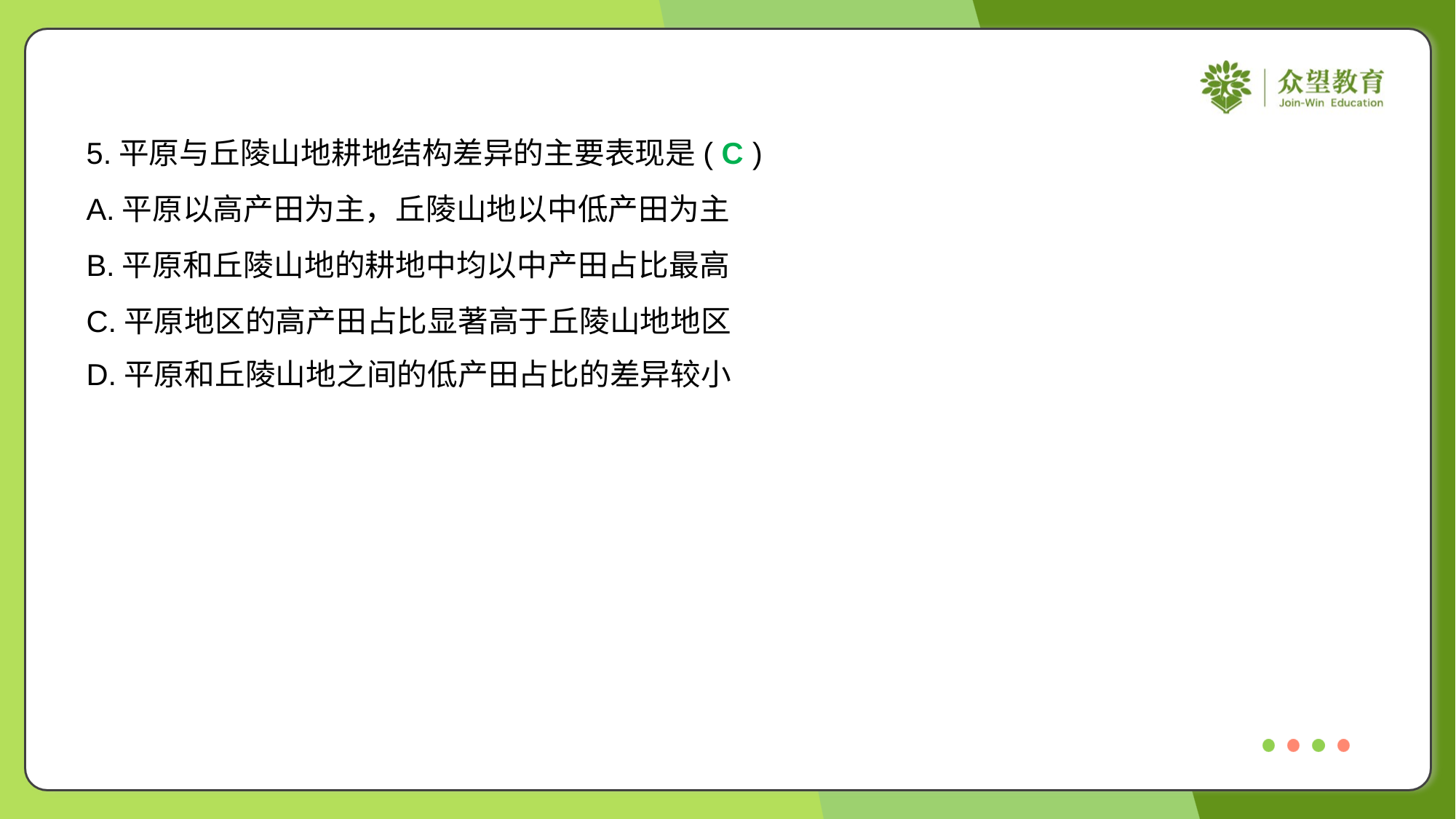

5.平原与丘陵山地耕地结构差异的主要表现是(     )
C
A.平原以高产田为主，丘陵山地以中低产田为主
B.平原和丘陵山地的耕地中均以中产田占比最高
C.平原地区的高产田占比显著高于丘陵山地地区
D.平原和丘陵山地之间的低产田占比的差异较小